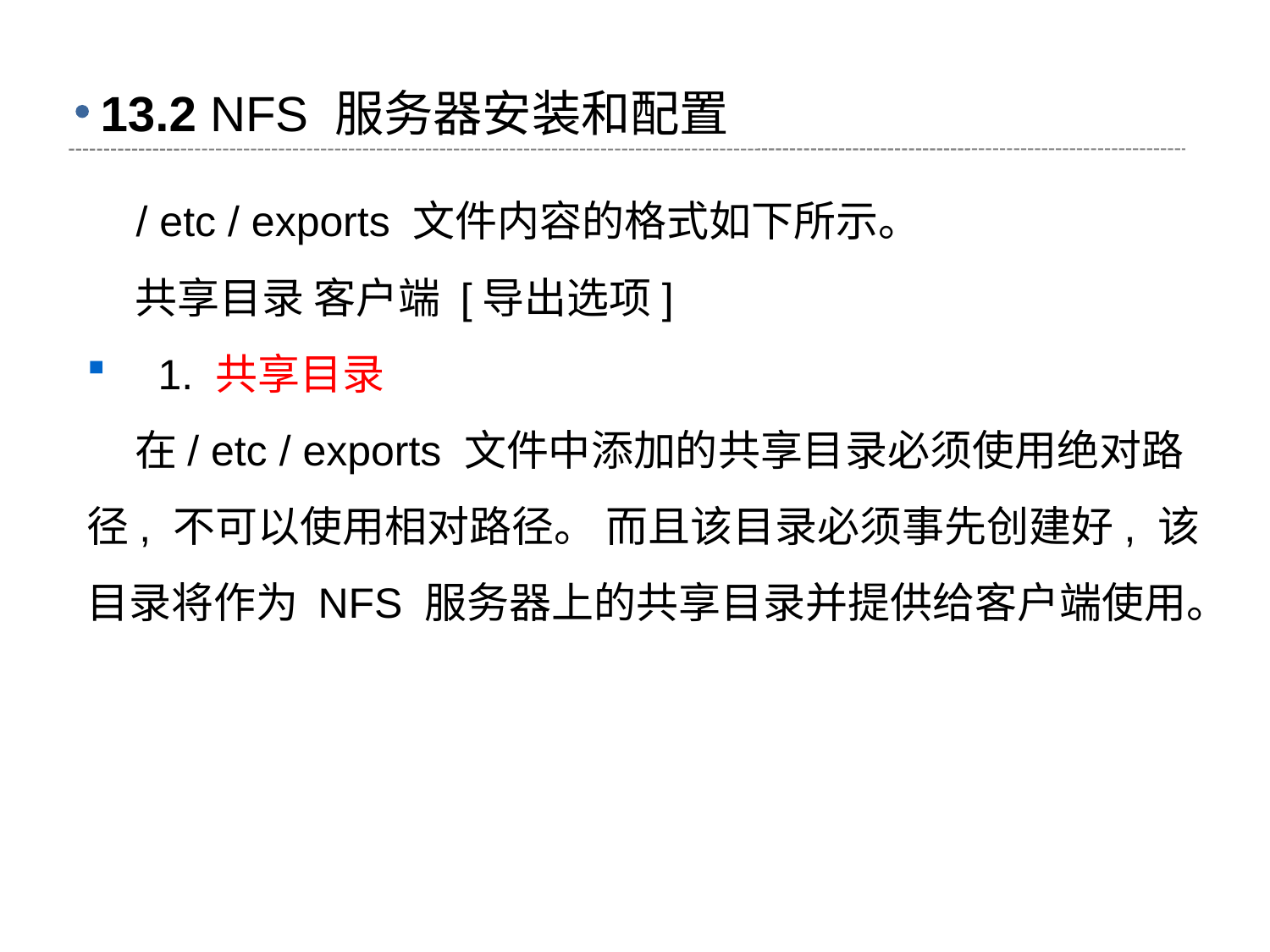

# 13.2 NFS 服务器安装和配置
    / etc / exports 文件内容的格式如下所示。
    共享目录 客户端 [导出选项]
  1. 共享目录
    在/ etc / exports 文件中添加的共享目录必须使用绝对路径, 不可以使用相对路径。 而且该目录必须事先创建好, 该目录将作为 NFS 服务器上的共享目录并提供给客户端使用。